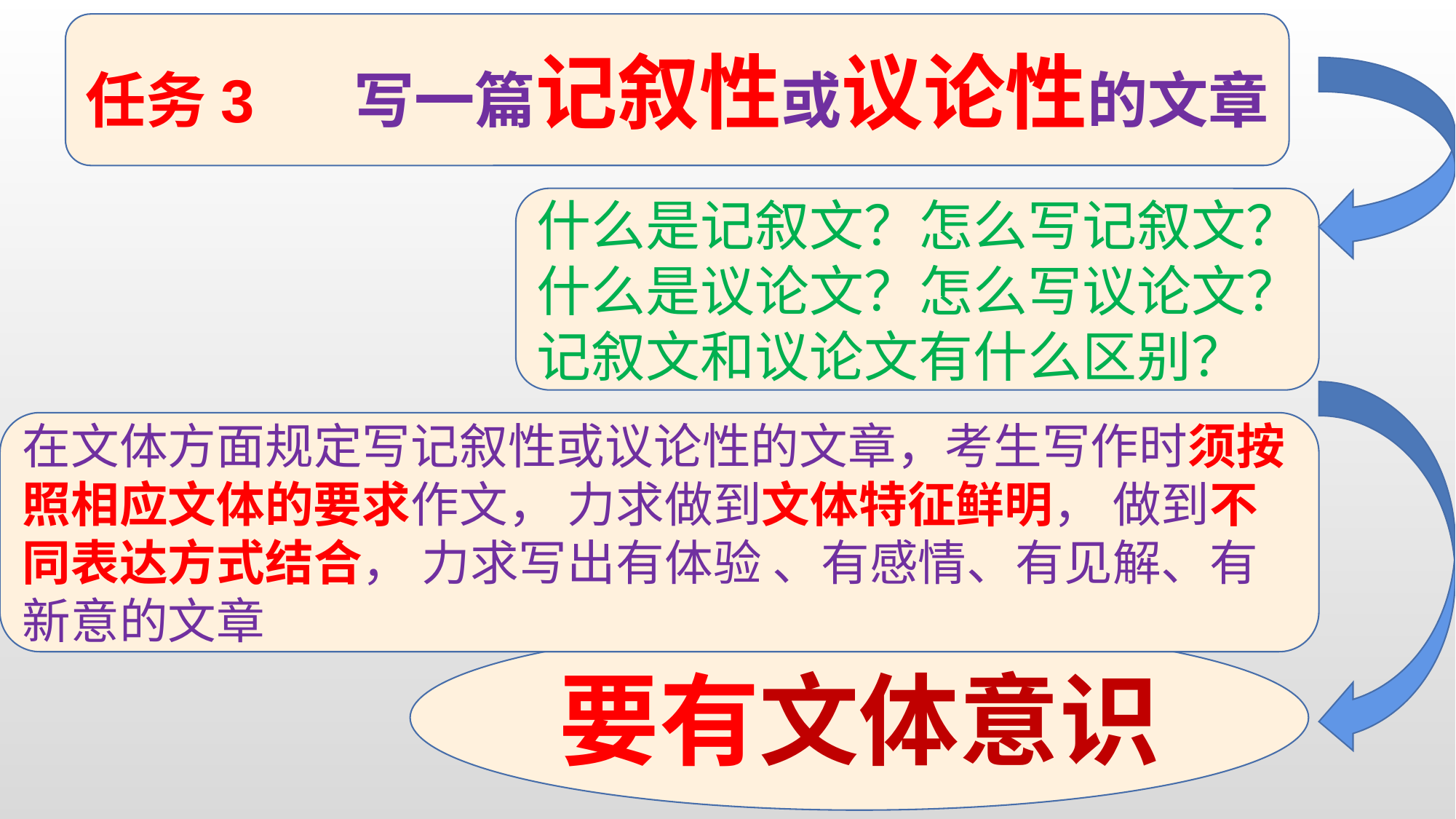

任务3     写一篇记叙性或议论性的文章

什么是记叙文？怎么写记叙文？
什么是议论文？怎么写议论文？
记叙文和议论文有什么区别？

在文体方面规定写记叙性或议论性的文章，考生写作时须按照相应文体的要求作文， 力求做到文体特征鲜明， 做到不同表达方式结合， 力求写出有体验 、有感情、有见解、有新意的文章
要有文体意识